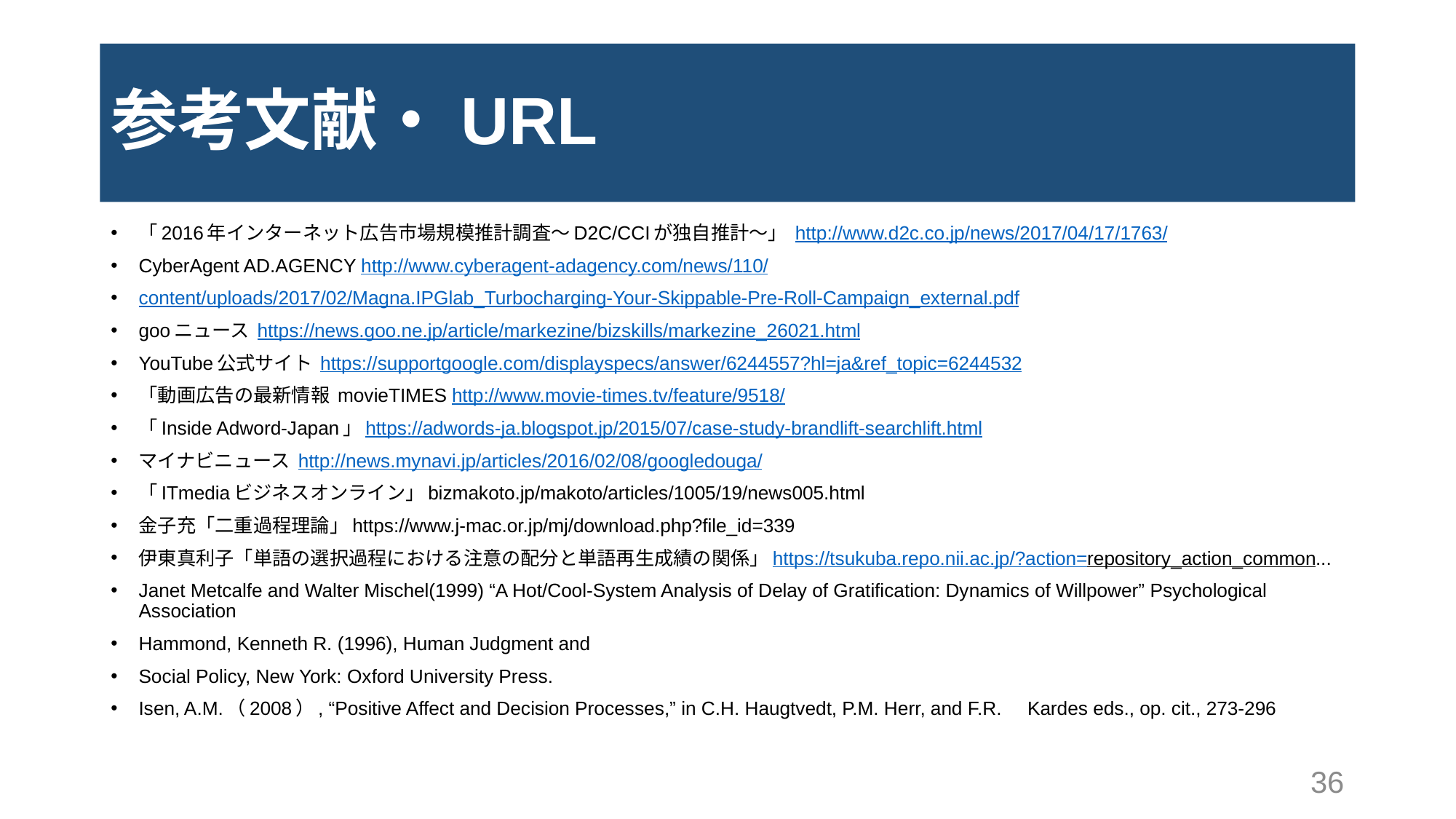

# 参考文献・URL
「2016年インターネット広告市場規模推計調査～D2C/CCIが独自推計～」 http://www.d2c.co.jp/news/2017/04/17/1763/
CyberAgent AD.AGENCY http://www.cyberagent-adagency.com/news/110/
content/uploads/2017/02/Magna.IPGlab_Turbocharging-Your-Skippable-Pre-Roll-Campaign_external.pdf
gooニュース https://news.goo.ne.jp/article/markezine/bizskills/markezine_26021.html
YouTube公式サイト https://supportgoogle.com/displayspecs/answer/6244557?hl=ja&ref_topic=6244532
「動画広告の最新情報 movieTIMES http://www.movie-times.tv/feature/9518/
「Inside Adword-Japan」https://adwords-ja.blogspot.jp/2015/07/case-study-brandlift-searchlift.html
マイナビニュース http://news.mynavi.jp/articles/2016/02/08/googledouga/
「ITmediaビジネスオンライン」bizmakoto.jp/makoto/articles/1005/19/news005.html
金子充「二重過程理論」https://www.j-mac.or.jp/mj/download.php?file_id=339
伊東真利子「単語の選択過程における注意の配分と単語再生成績の関係」https://tsukuba.repo.nii.ac.jp/?action=repository_action_common...
Janet Metcalfe and Walter Mischel(1999) “A Hot/Cool-System Analysis of Delay of Gratification: Dynamics of Willpower” Psychological Association
Hammond, Kenneth R. (1996), Human Judgment and
Social Policy, New York: Oxford University Press.
Isen, A.M.（2008）, “Positive Affect and Decision Processes,” in C.H. Haugtvedt, P.M. Herr, and F.R.　Kardes eds., op. cit., 273-296

36